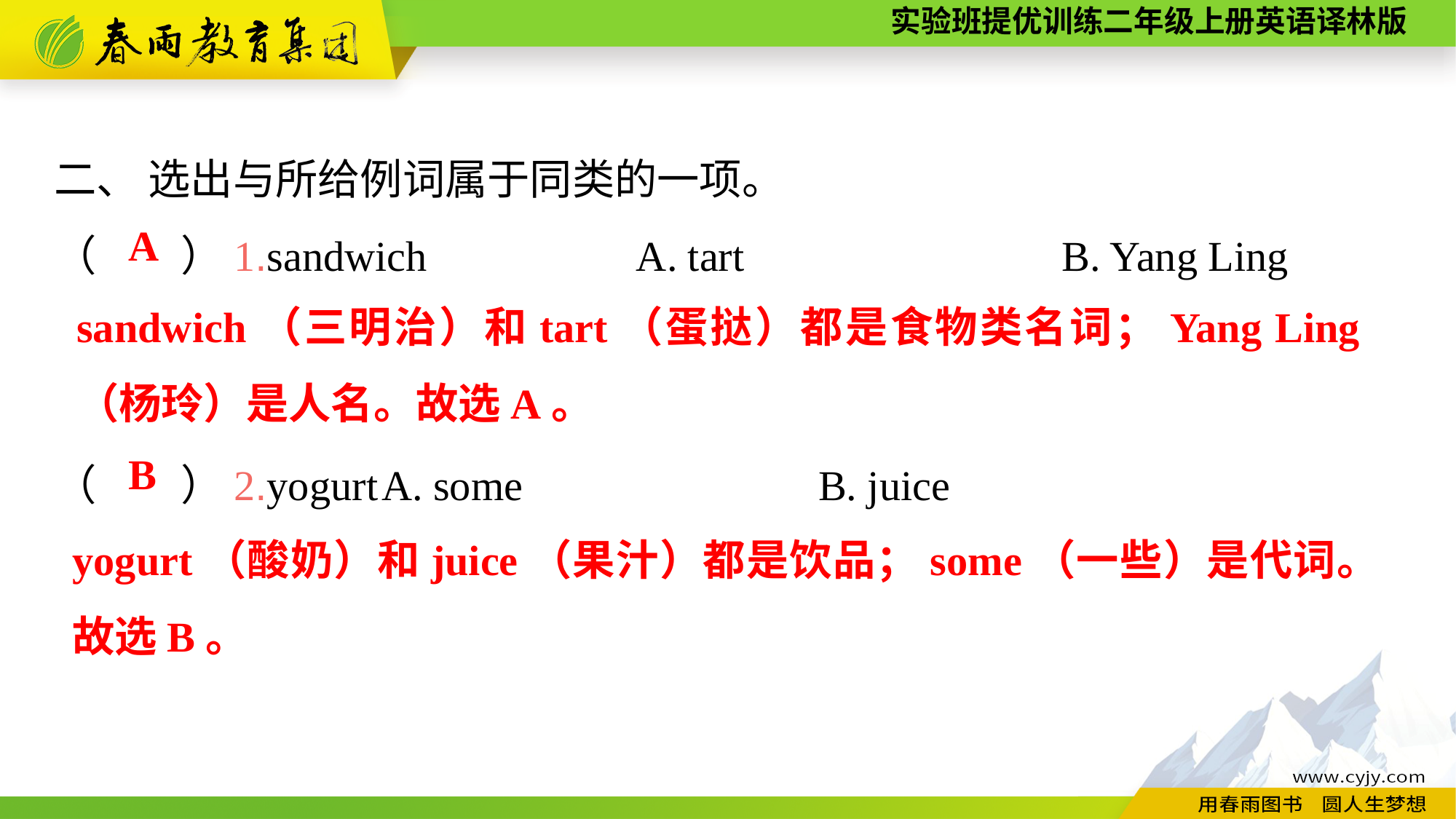

二、 选出与所给例词属于同类的一项。
（　　）1.sandwich　　　　  A. tart　　　　　         B. Yang Ling

（　　）2.yogurt	A. some			B. juice
A
sandwich（三明治）和tart（蛋挞）都是食物类名词；Yang Ling（杨玲）是人名。故选A。
B
yogurt（酸奶）和juice（果汁）都是饮品；some（一些）是代词。故选B。